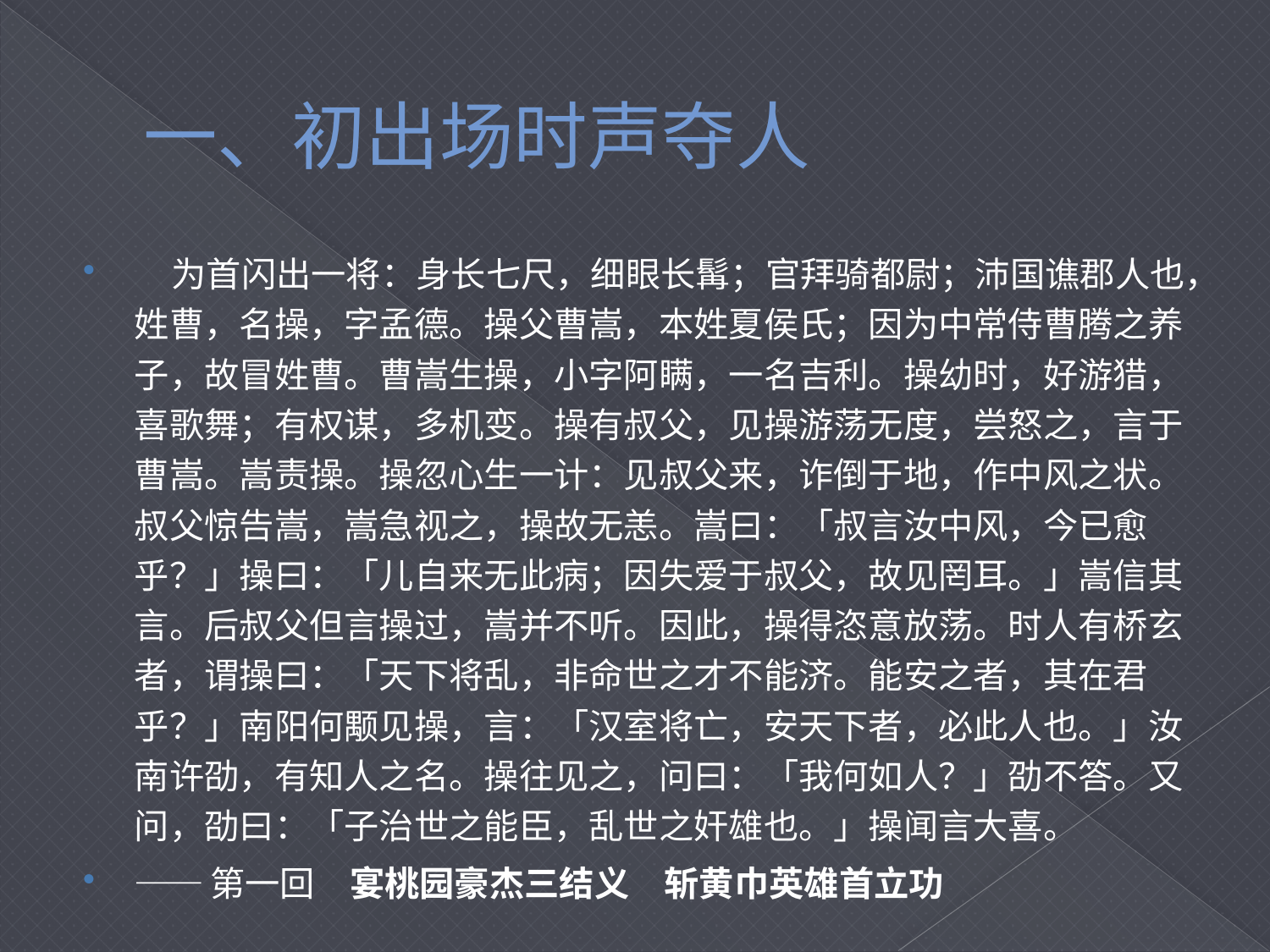

# 一、初出场时声夺人
    为首闪出一将：身长七尺，细眼长髯；官拜骑都尉；沛国谯郡人也，姓曹，名操，字孟德。操父曹嵩，本姓夏侯氏；因为中常侍曹腾之养子，故冒姓曹。曹嵩生操，小字阿瞒，一名吉利。操幼时，好游猎，喜歌舞；有权谋，多机变。操有叔父，见操游荡无度，尝怒之，言于曹嵩。嵩责操。操忽心生一计：见叔父来，诈倒于地，作中风之状。叔父惊告嵩，嵩急视之，操故无恙。嵩曰：「叔言汝中风，今已愈乎？」操曰：「儿自来无此病；因失爱于叔父，故见罔耳。」嵩信其言。后叔父但言操过，嵩并不听。因此，操得恣意放荡。时人有桥玄者，谓操曰：「天下将乱，非命世之才不能济。能安之者，其在君乎？」南阳何颙见操，言：「汉室将亡，安天下者，必此人也。」汝南许劭，有知人之名。操往见之，问曰：「我何如人？」劭不答。又问，劭曰：「子治世之能臣，乱世之奸雄也。」操闻言大喜。
——第一回　宴桃园豪杰三结义　斩黄巾英雄首立功